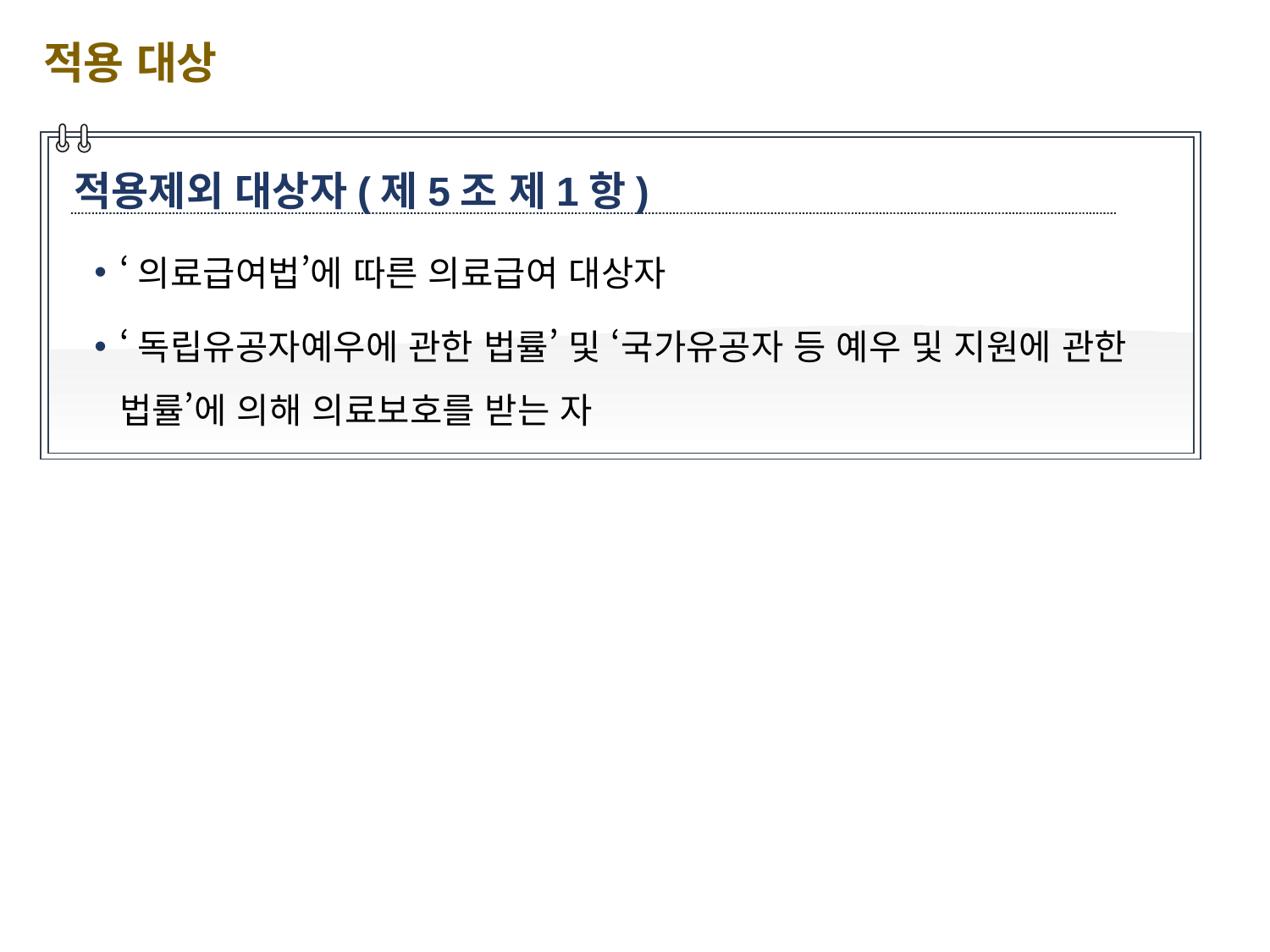

적용 대상

적용제외 대상자(제5조 제1항)

‘의료급여법’에 따른 의료급여 대상자
‘독립유공자예우에 관한 법률’ 및 ‘국가유공자 등 예우 및 지원에 관한 법률’에 의해 의료보호를 받는 자